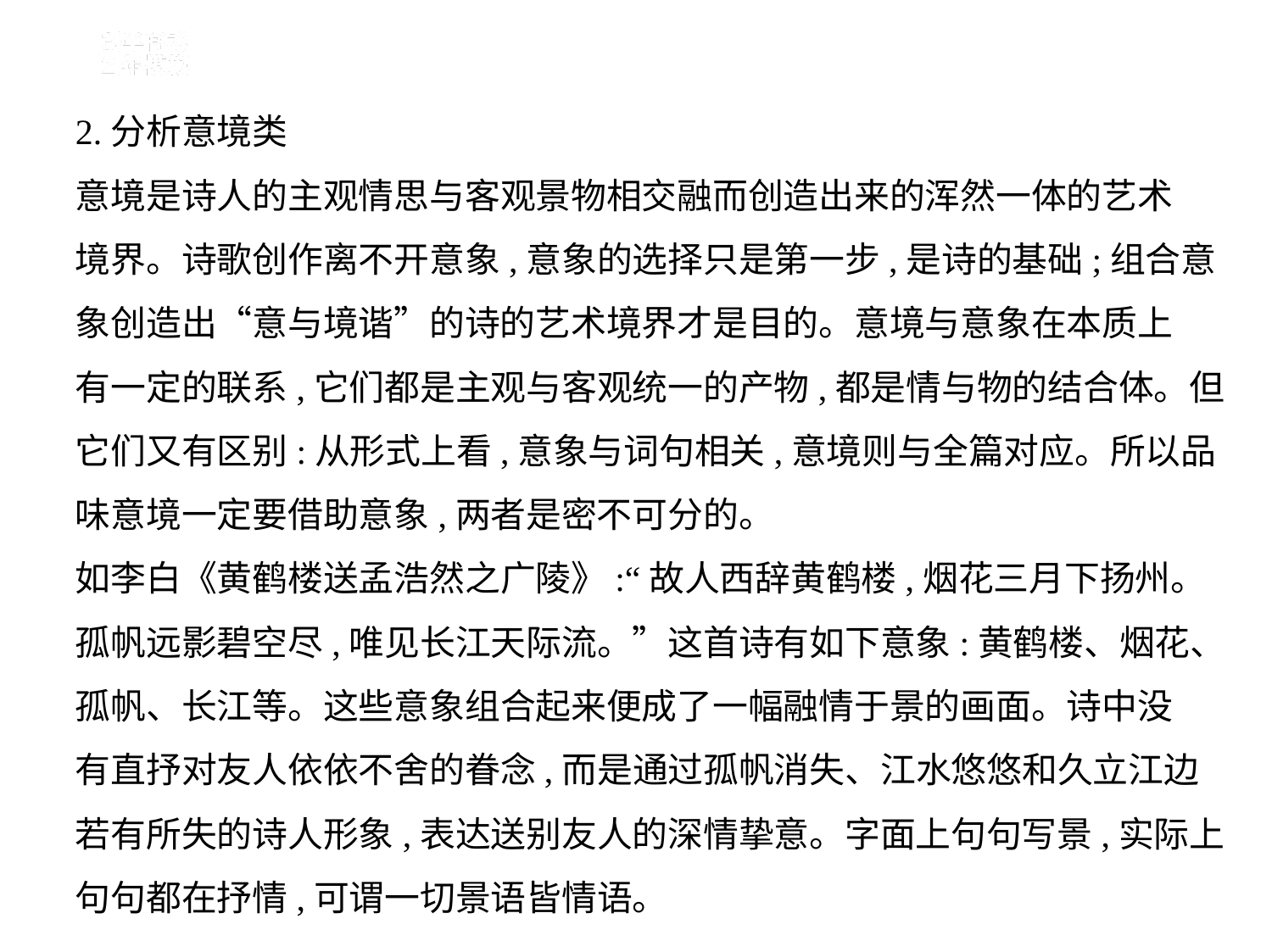

2.分析意境类
意境是诗人的主观情思与客观景物相交融而创造出来的浑然一体的艺术
境界。诗歌创作离不开意象,意象的选择只是第一步,是诗的基础;组合意
象创造出“意与境谐”的诗的艺术境界才是目的。意境与意象在本质上
有一定的联系,它们都是主观与客观统一的产物,都是情与物的结合体。但
它们又有区别:从形式上看,意象与词句相关,意境则与全篇对应。所以品
味意境一定要借助意象,两者是密不可分的。
如李白《黄鹤楼送孟浩然之广陵》:“故人西辞黄鹤楼,烟花三月下扬州。
孤帆远影碧空尽,唯见长江天际流。”这首诗有如下意象:黄鹤楼、烟花、
孤帆、长江等。这些意象组合起来便成了一幅融情于景的画面。诗中没
有直抒对友人依依不舍的眷念,而是通过孤帆消失、江水悠悠和久立江边
若有所失的诗人形象,表达送别友人的深情挚意。字面上句句写景,实际上
句句都在抒情,可谓一切景语皆情语。